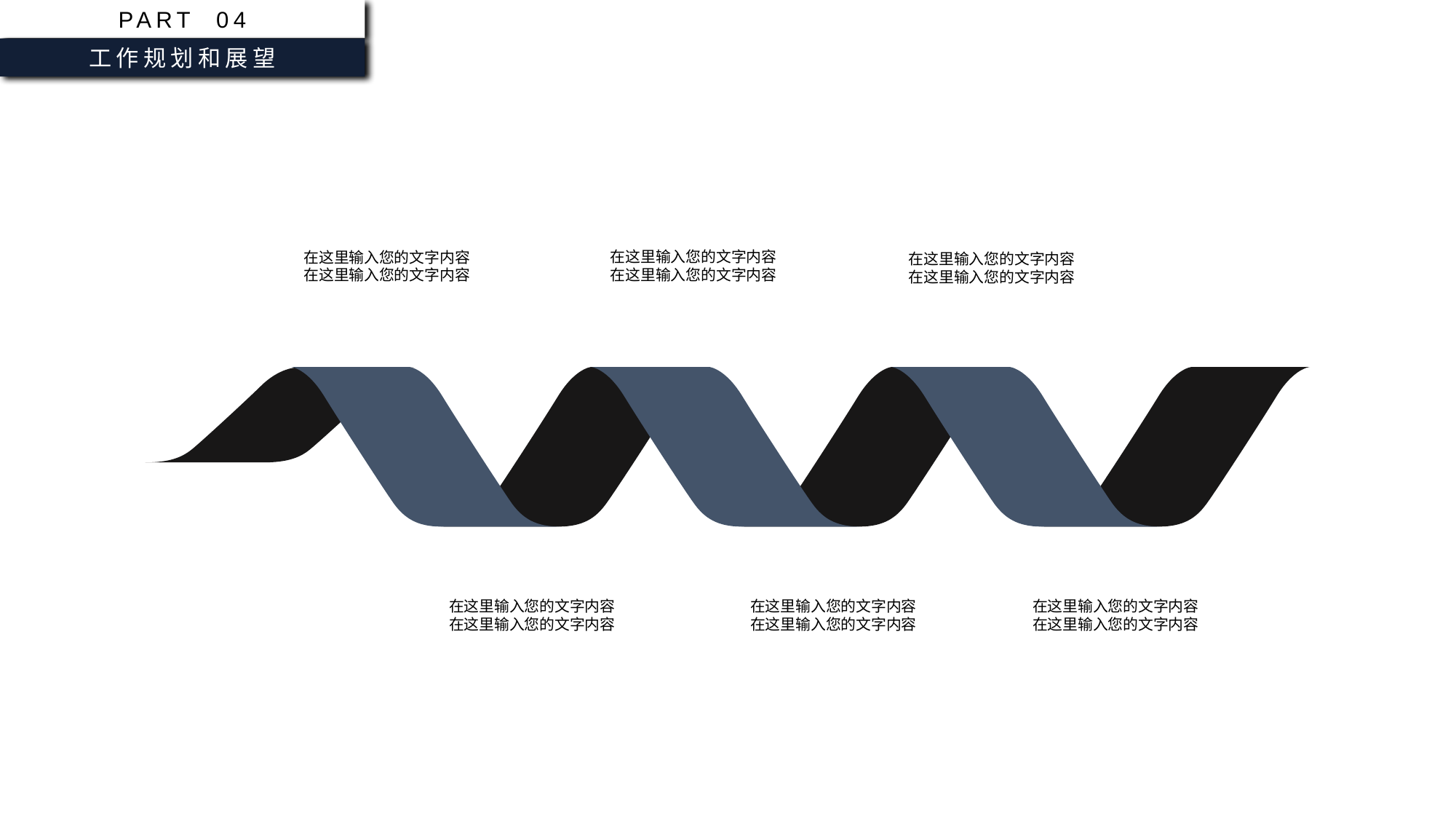

PART  04
工作规划和展望
在这里输入您的文字内容
在这里输入您的文字内容
在这里输入您的文字内容
在这里输入您的文字内容
在这里输入您的文字内容
在这里输入您的文字内容

在这里输入您的文字内容
在这里输入您的文字内容
在这里输入您的文字内容
在这里输入您的文字内容
在这里输入您的文字内容
在这里输入您的文字内容
PPT下载 http://www.1ppt.com/xiazai/